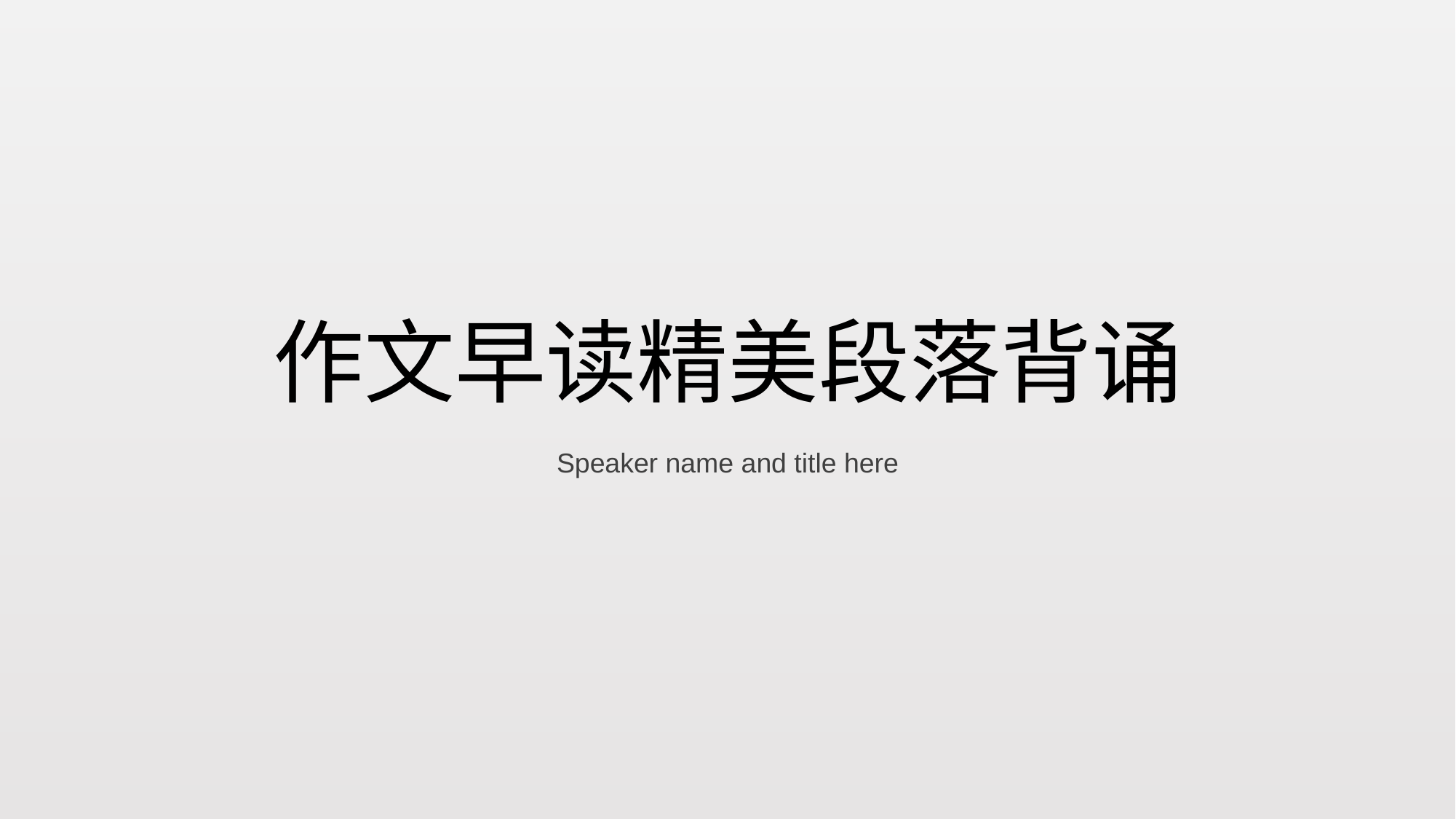

# 作文早读精美段落背诵
Speaker name and title here